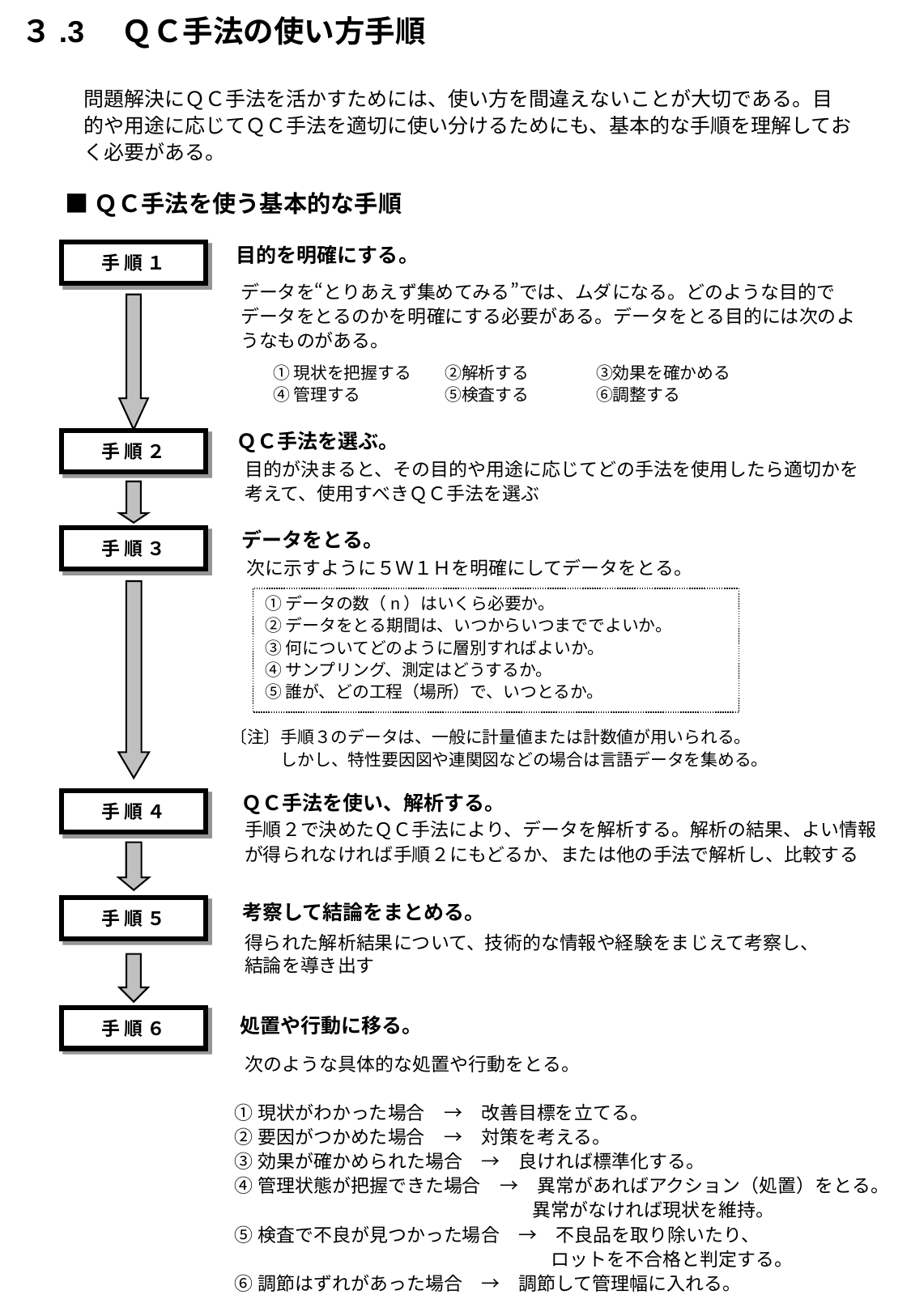

３.3　ＱＣ手法の使い方手順
問題解決にＱＣ手法を活かすためには、使い方を間違えないことが大切である。目的や用途に応じてＱＣ手法を適切に使い分けるためにも、基本的な手順を理解しておく必要がある。
■ＱＣ手法を使う基本的な手順
目的を明確にする。
手 順 １
データを“とりあえず集めてみる”では、ムダになる。どのような目的でデータをとるのかを明確にする必要がある。データをとる目的には次のようなものがある。

①現状を把握する　　②解析する　　　　③効果を確かめる
④管理する　　　　　⑤検査する　　　　⑥調整する
ＱＣ手法を選ぶ。
手 順 ２
目的が決まると、その目的や用途に応じてどの手法を使用したら適切かを考えて、使用すべきＱＣ手法を選ぶ

データをとる。
手 順 ３
次に示すように５Ｗ１Ｈを明確にしてデータをとる。

①データの数（n）はいくら必要か。
②データをとる期間は、いつからいつまででよいか。
③何についてどのように層別すればよいか。
④サンプリング、測定はどうするか。
⑤誰が、どの工程（場所）で、いつとるか。
〔注〕手順３のデータは、一般に計量値または計数値が用いられる。
　　　しかし、特性要因図や連関図などの場合は言語データを集める。
ＱＣ手法を使い、解析する。
手 順 ４
手順２で決めたＱＣ手法により、データを解析する。解析の結果、よい情報
が得られなければ手順２にもどるか、または他の手法で解析し、比較する

考察して結論をまとめる。
手 順 ５
得られた解析結果について、技術的な情報や経験をまじえて考察し、
結論を導き出す

処置や行動に移る。
手 順 ６
次のような具体的な処置や行動をとる。
①現状がわかった場合　→　改善目標を立てる。
②要因がつかめた場合　→　対策を考える。
③効果が確かめられた場合　→　良ければ標準化する。
④管理状態が把握できた場合　→　異常があればアクション（処置）をとる。
　　　　　　　　　　　　　　　　異常がなければ現状を維持。
⑤検査で不良が見つかった場合　→　不良品を取り除いたり、
　　　　　　　　　　　　　　　　　ロットを不合格と判定する。
⑥調節はずれがあった場合　→　調節して管理幅に入れる。